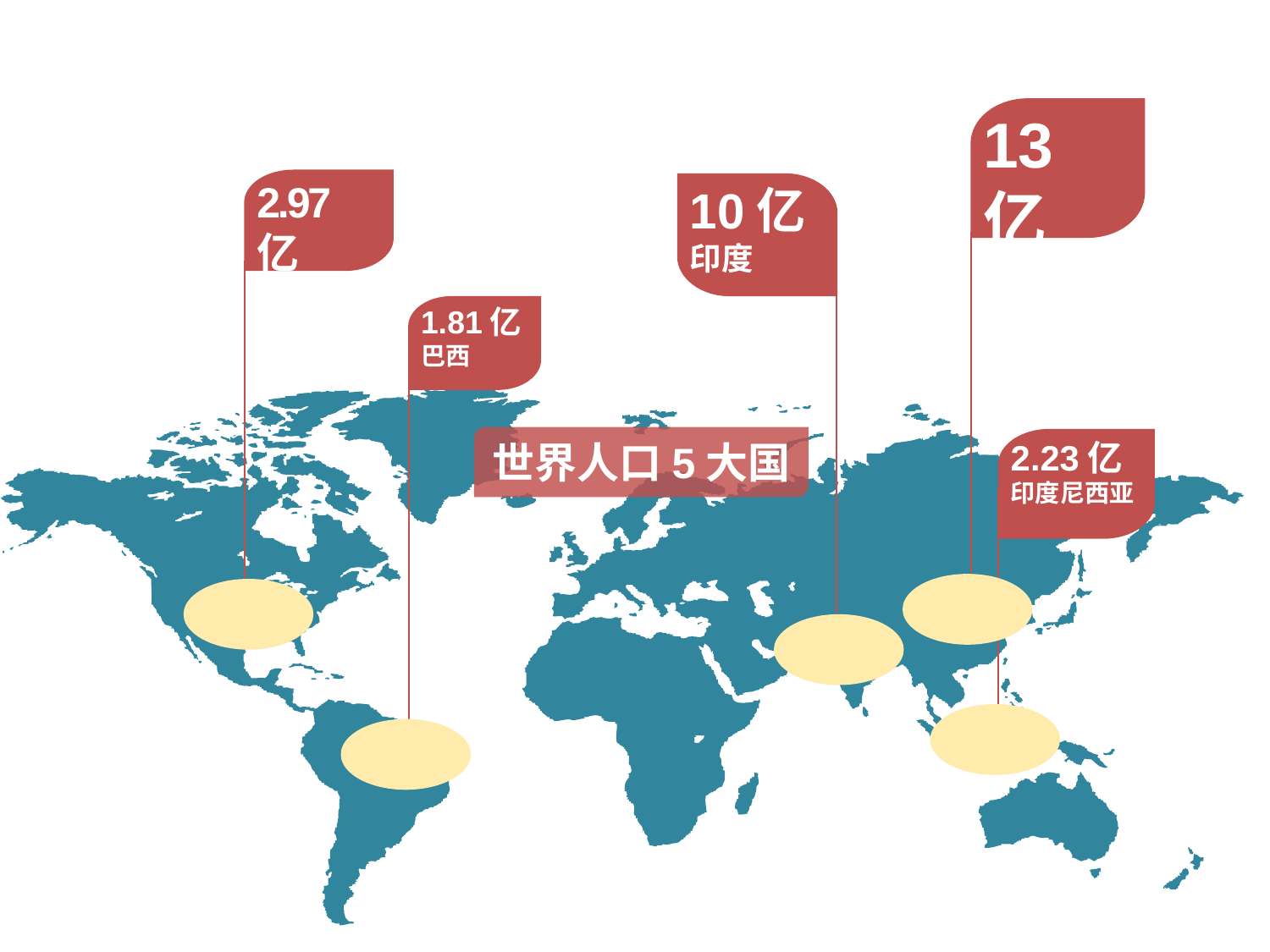

13亿
中国

2.97亿
美国
10亿
印度

1.81亿
巴西

世界人口5大国
2.23亿
印度尼西亚